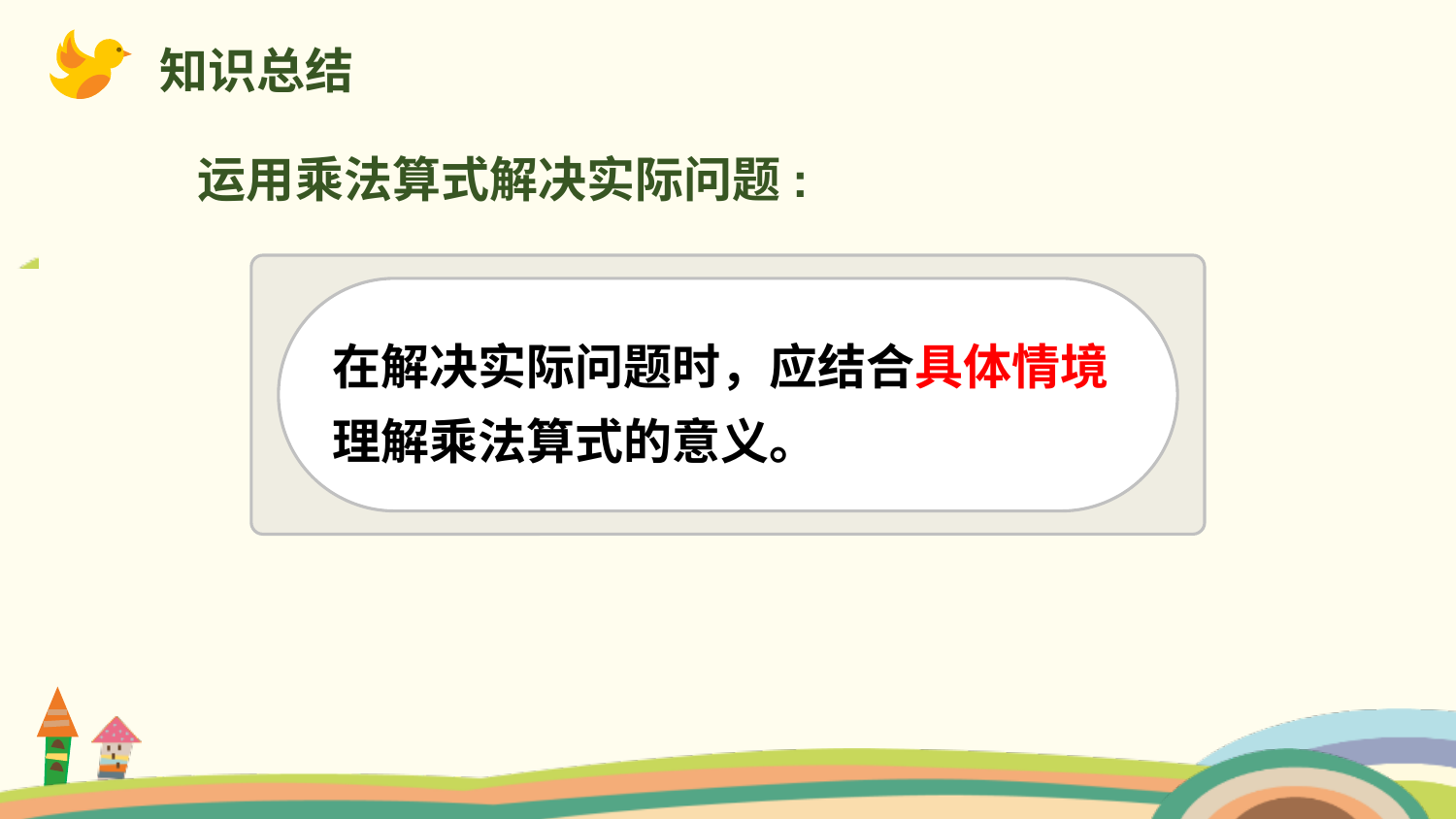

知识总结
运用乘法算式解决实际问题:

在解决实际问题时，应结合具体情境理解乘法算式的意义。